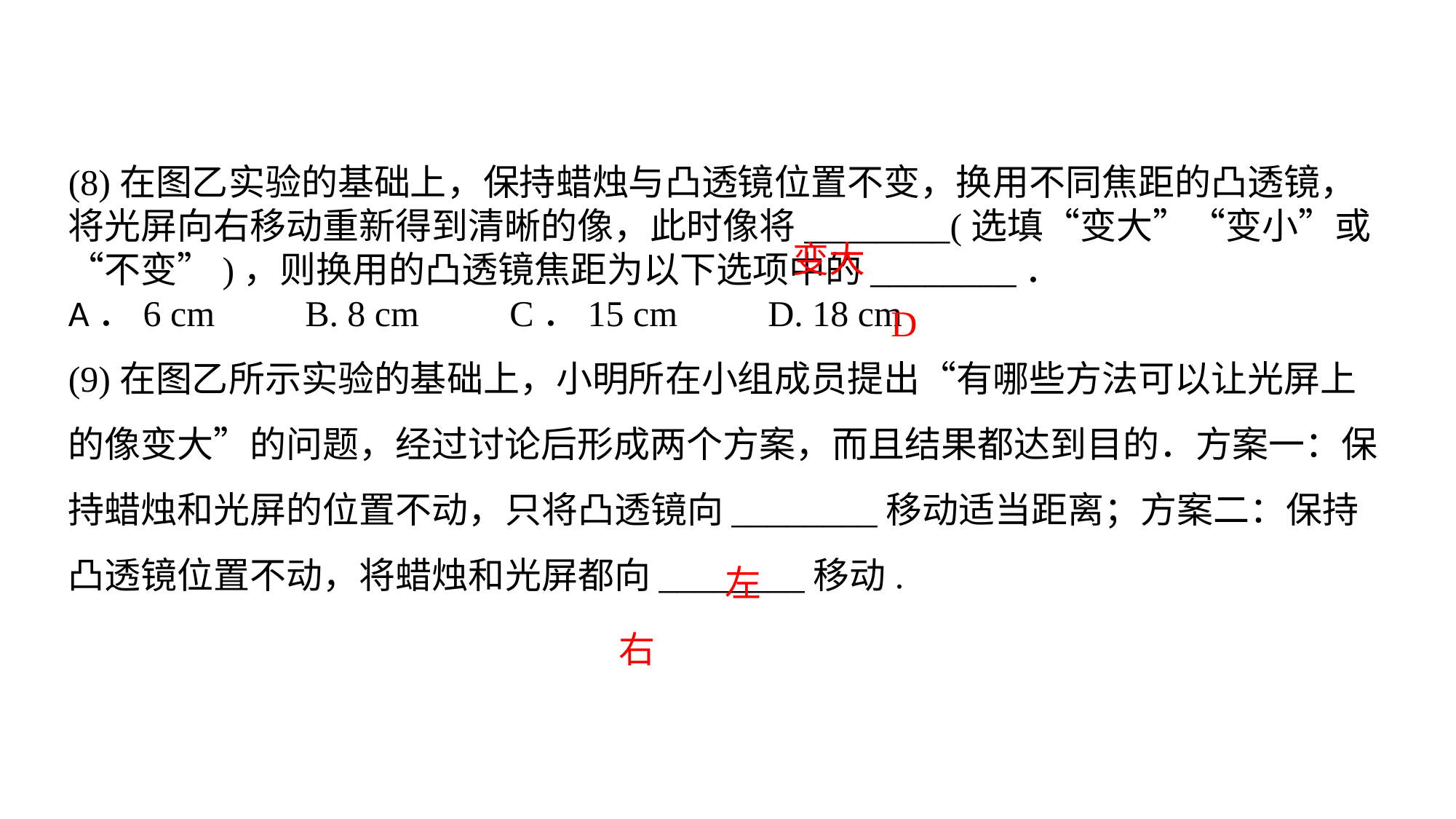

(8)在图乙实验的基础上，保持蜡烛与凸透镜位置不变，换用不同焦距的凸透镜，将光屏向右移动重新得到清晰的像，此时像将________(选填“变大”“变小”或“不变”)，则换用的凸透镜焦距为以下选项中的________．A．6 cm　　B. 8 cm　　C．15 cm　　D. 18 cm(9)在图乙所示实验的基础上，小明所在小组成员提出“有哪些方法可以让光屏上的像变大”的问题，经过讨论后形成两个方案，而且结果都达到目的．方案一：保持蜡烛和光屏的位置不动，只将凸透镜向________移动适当距离；方案二：保持凸透镜位置不动，将蜡烛和光屏都向________移动.
变大
D
左
右